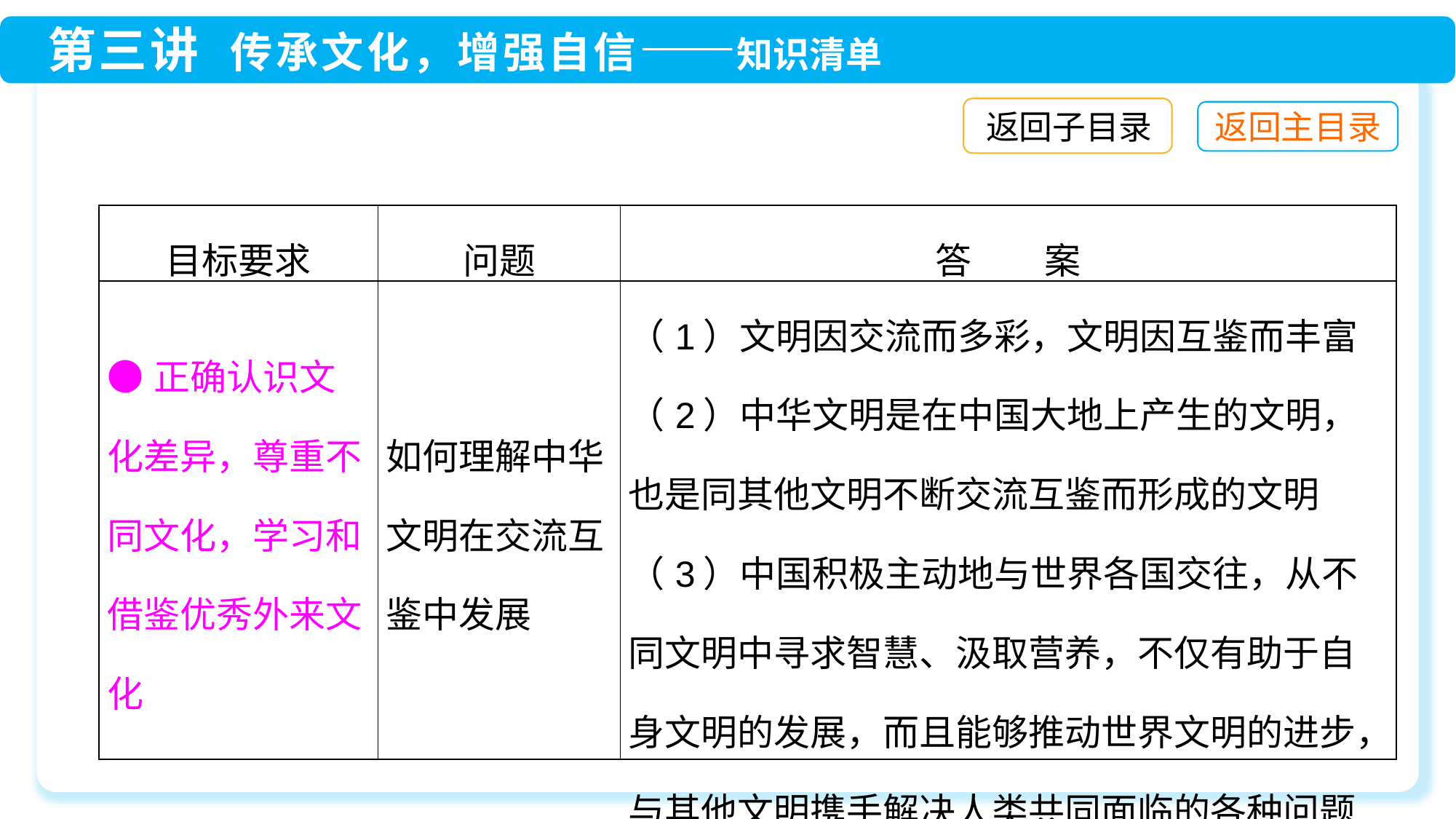

返回子目录
| 目标要求 | 问题 | 答　　案 |
| --- | --- | --- |
| ●正确认识文化差异，尊重不同文化，学习和借鉴优秀外来文化 | 如何理解中华文明在交流互鉴中发展 | （1）文明因交流而多彩，文明因互鉴而丰富 （2）中华文明是在中国大地上产生的文明，也是同其他文明不断交流互鉴而形成的文明 （3）中国积极主动地与世界各国交往，从不同文明中寻求智慧、汲取营养，不仅有助于自身文明的发展，而且能够推动世界文明的进步，与其他文明携手解决人类共同面临的各种问题 |